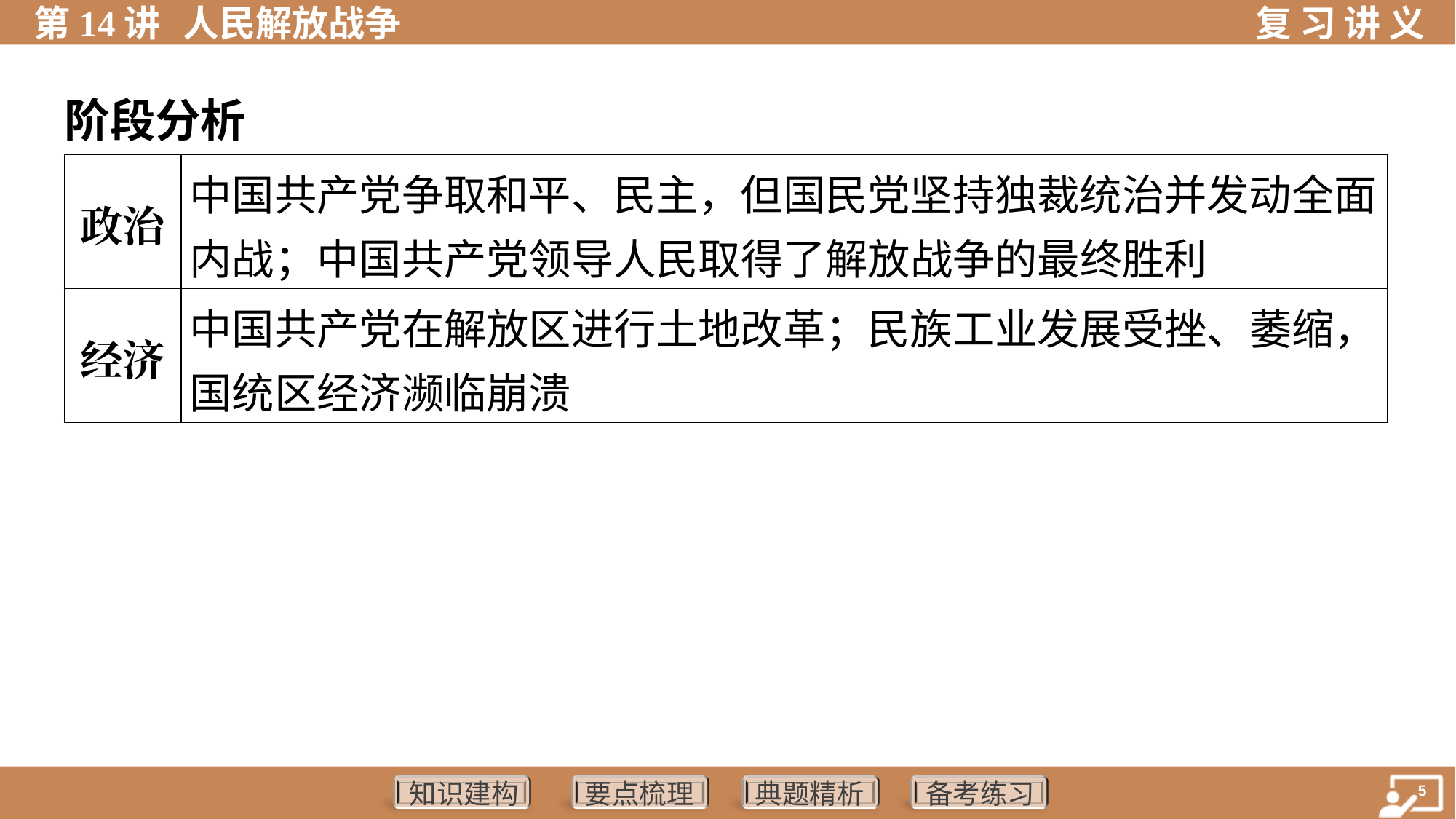

阶段分析
| 政治 | 中国共产党争取和平、民主，但国民党坚持独裁统治并发动全面 内战；中国共产党领导人民取得了解放战争的最终胜利 |
| --- | --- |
| 经济 | 中国共产党在解放区进行土地改革；民族工业发展受挫、萎缩， 国统区经济濒临崩溃 |